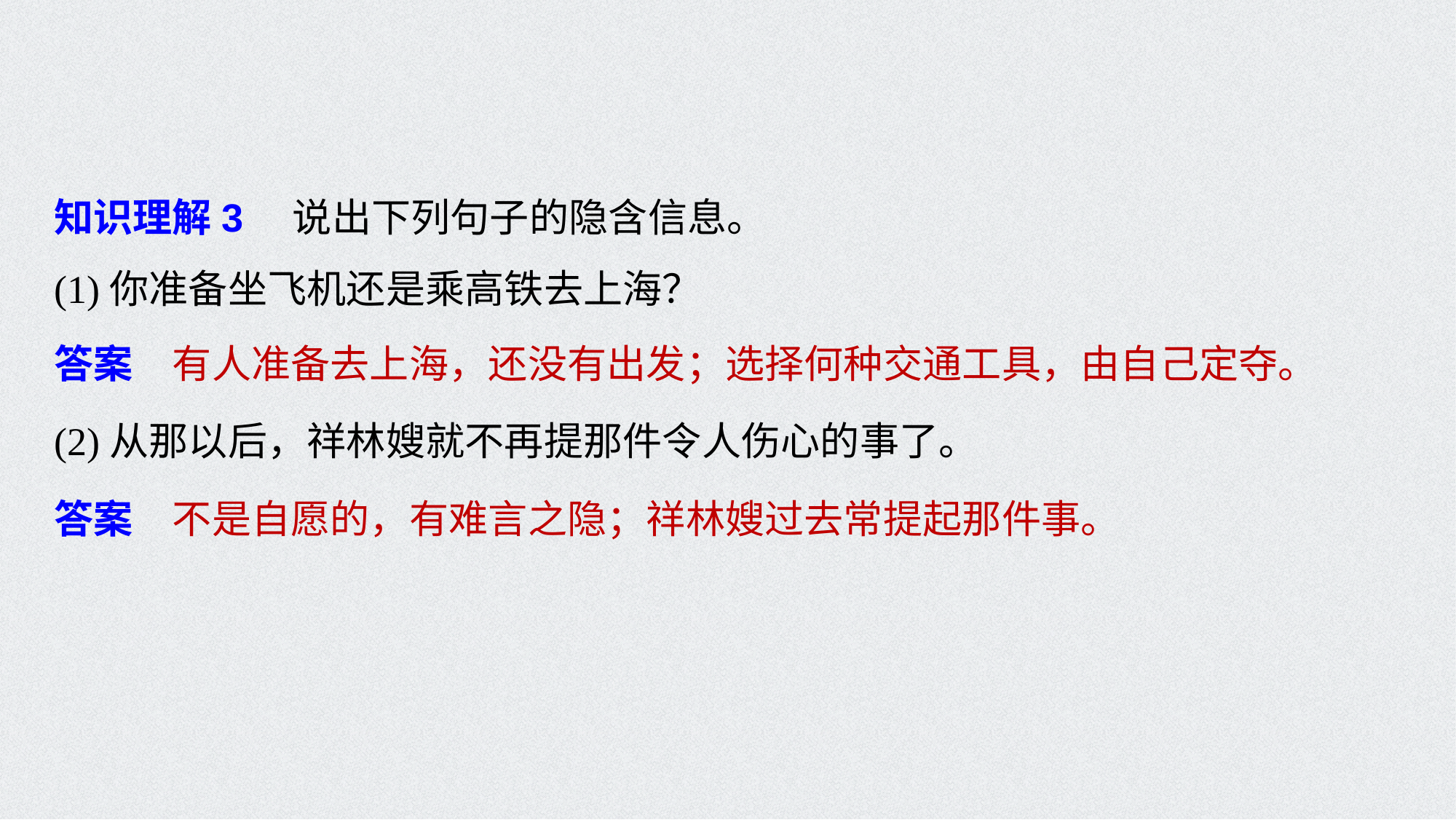

知识理解3　说出下列句子的隐含信息。
(1)你准备坐飞机还是乘高铁去上海？
答案　有人准备去上海，还没有出发；选择何种交通工具，由自己定夺。
(2)从那以后，祥林嫂就不再提那件令人伤心的事了。
答案　不是自愿的，有难言之隐；祥林嫂过去常提起那件事。